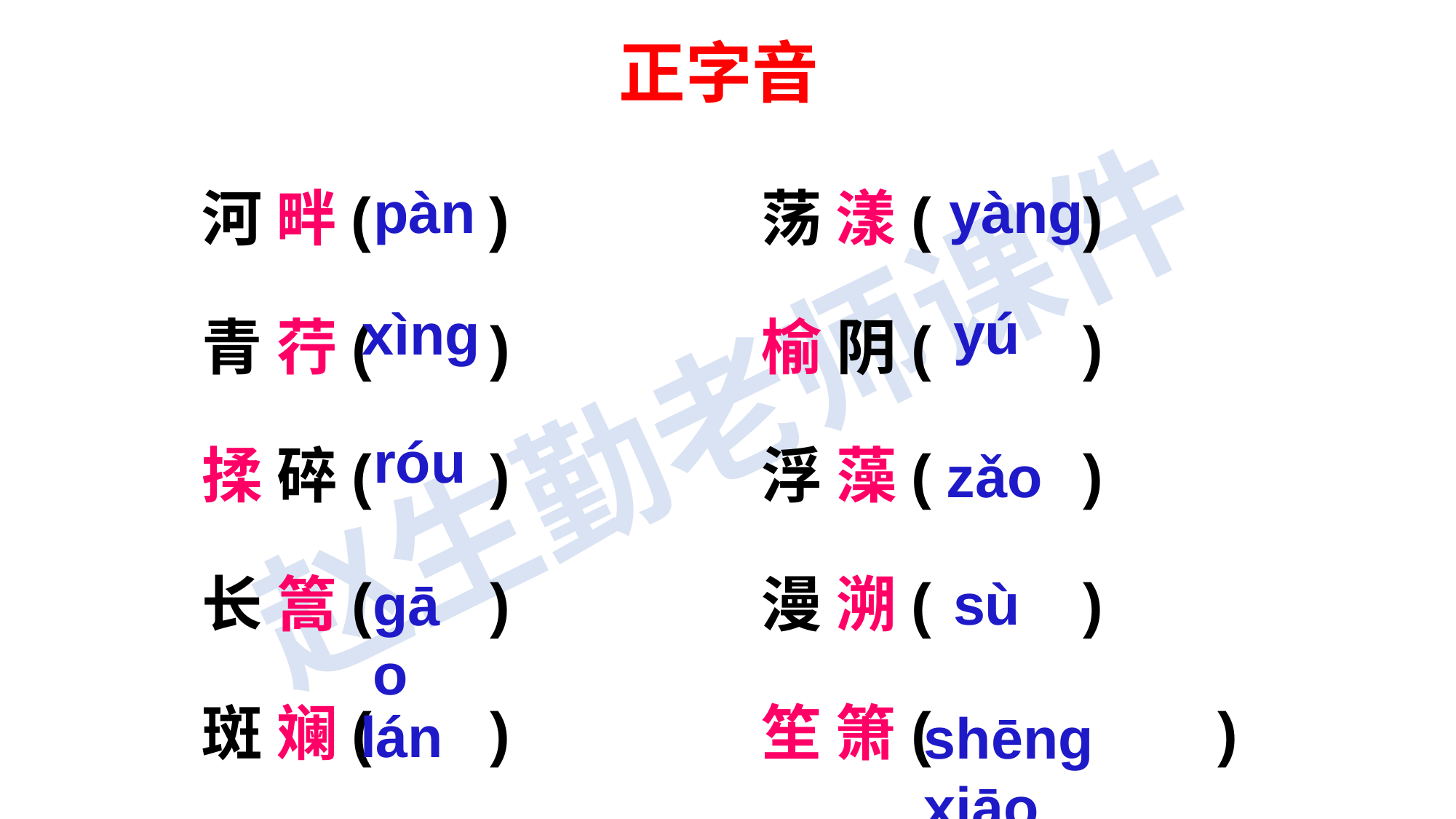

正字音
 河 畔(       )              荡 漾(         )
 青 荇(       )              榆 阴(         )
 揉 碎(       )              浮 藻(         )
 长 篙(       )              漫 溯(         )
 斑 斓(       )              笙 箫(                 )
pàn
yàng
yú
xìng
róu
zǎo
sù
gāo

lán
shēng xiāo